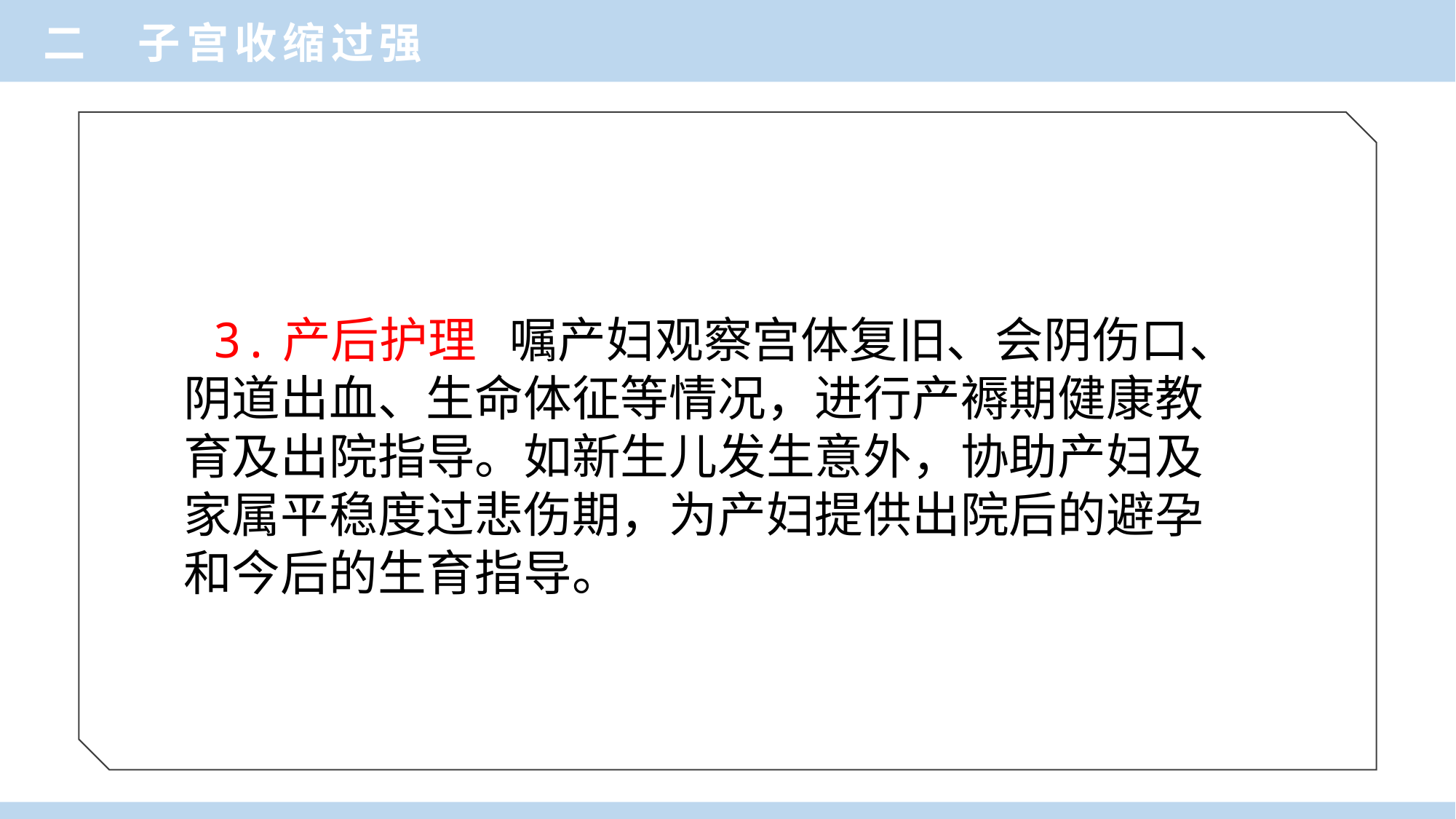

二   子宫收缩过强

 3.产后护理   嘱产妇观察宫体复旧、会阴伤口、
阴道出血、生命体征等情况，进行产褥期健康教
育及出院指导。如新生儿发生意外，协助产妇及
家属平稳度过悲伤期，为产妇提供出院后的避孕
和今后的生育指导。